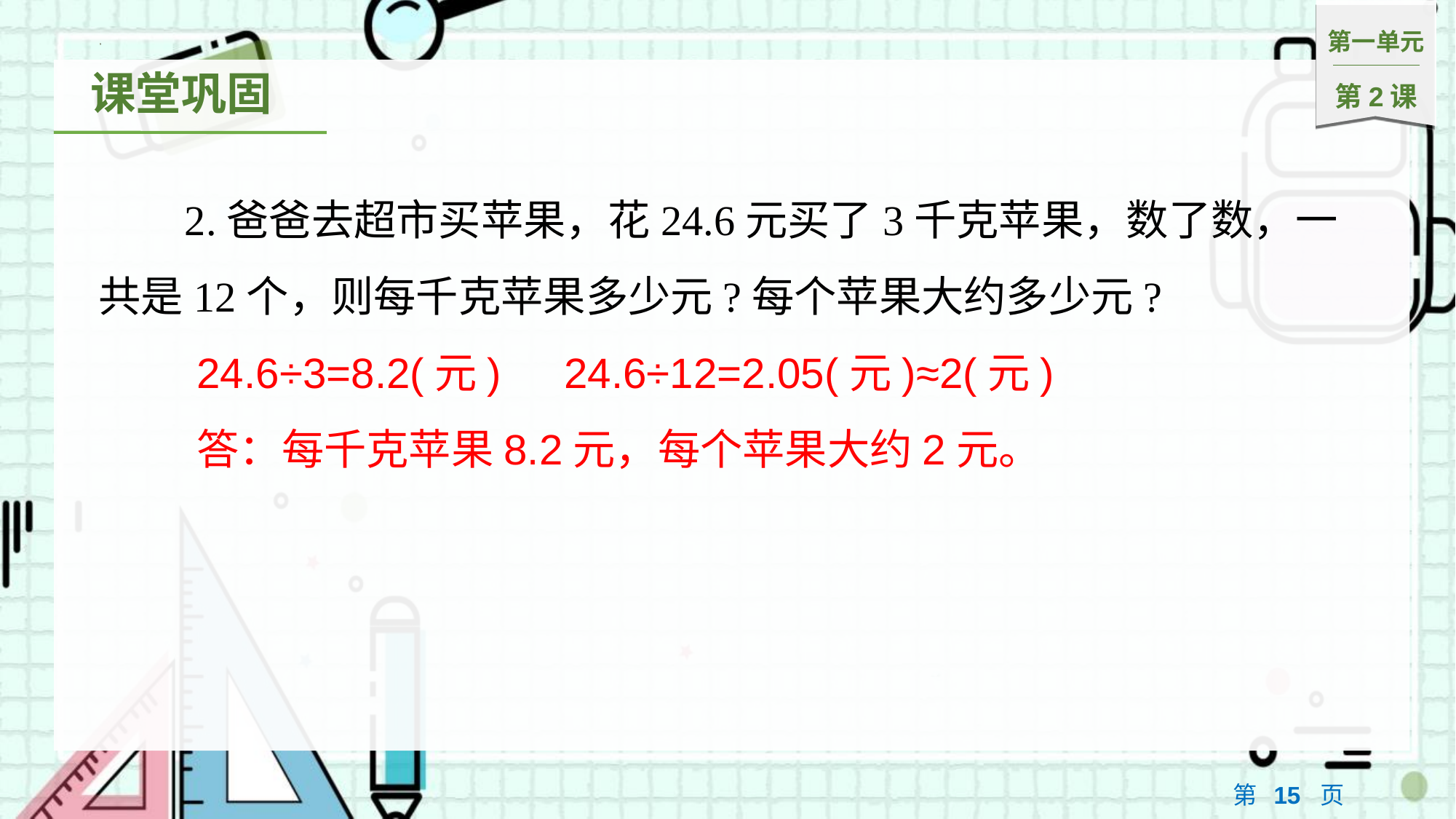

2.爸爸去超市买苹果，花24.6元买了3千克苹果，数了数，一共是12个，则每千克苹果多少元?每个苹果大约多少元?
24.6÷3=8.2(元)　24.6÷12=2.05(元)≈2(元)
答：每千克苹果8.2元，每个苹果大约2元。